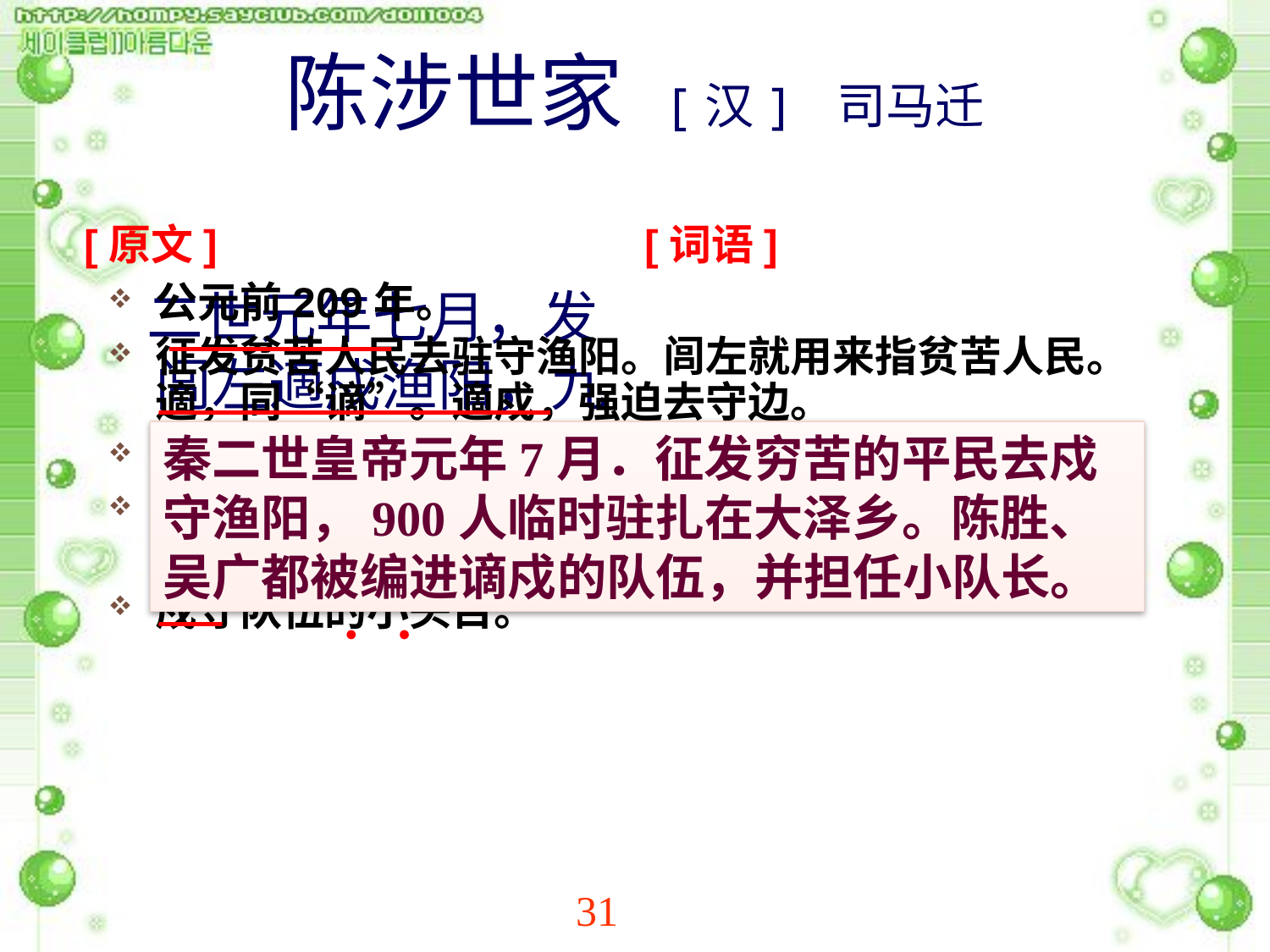

# 陈涉世家 [汉] 司马迁

[原文]
[词语]

  二世元年七月，发闾左適戍渔阳，九百人屯大泽乡。陈胜、吴广皆次当行，为屯长。
公元前209年。
征发贫苦人民去驻守渔阳。闾左就用来指贫苦人民。適，同“谪”。適戍，强迫去守边。
【屯】停驻。
都（被）编入谪戍的队伍。次，编次。当行，当在征发之列。
戍守队伍的小头目。

秦二世皇帝元年7月．征发穷苦的平民去戍守渔阳，900人临时驻扎在大泽乡。陈胜、吴广都被编进谪戍的队伍，并担任小队长。
●

●
●

31